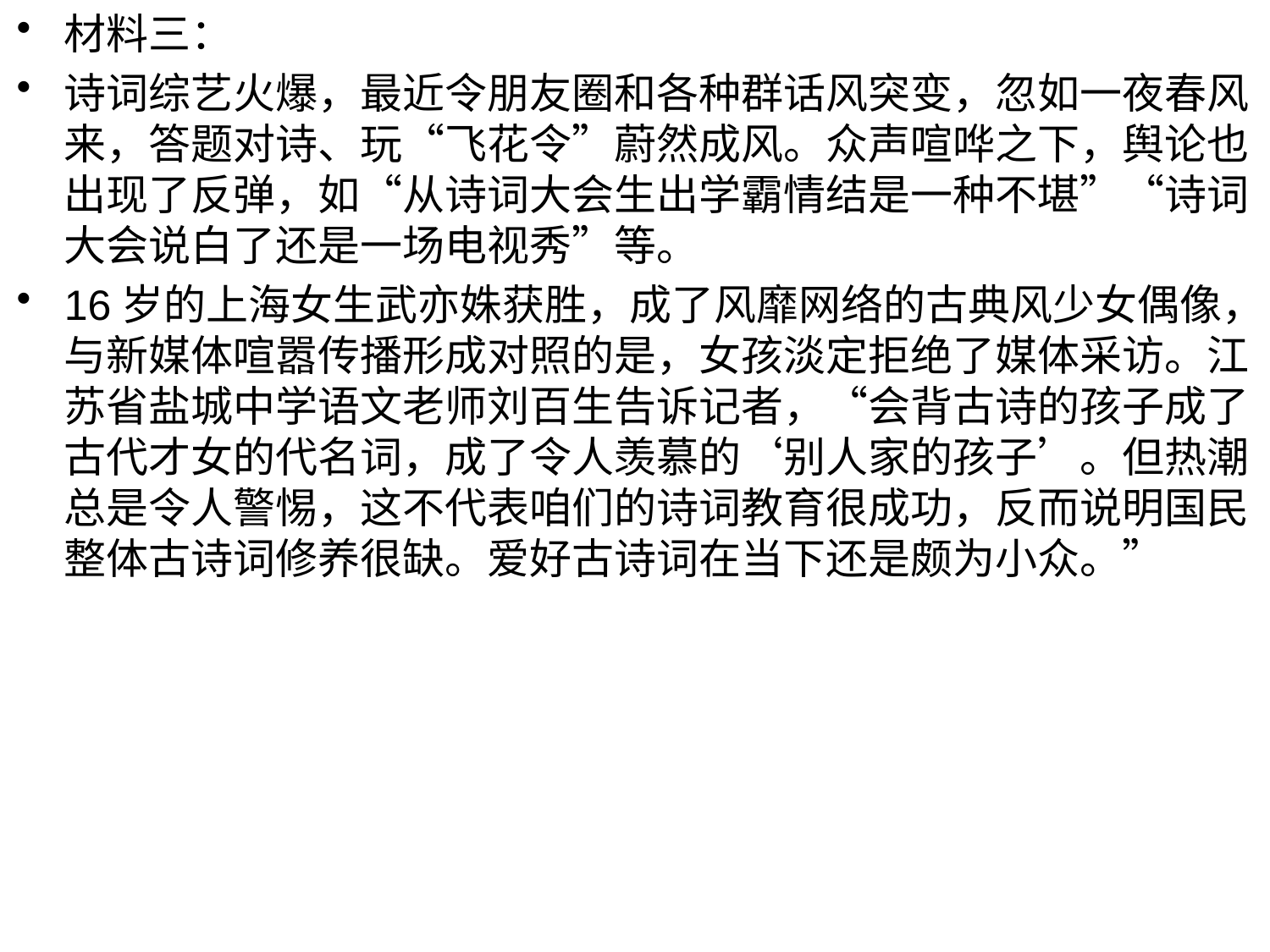

材料三：
诗词综艺火爆，最近令朋友圈和各种群话风突变，忽如一夜春风来，答题对诗、玩“飞花令”蔚然成风。众声喧哗之下，舆论也出现了反弹，如“从诗词大会生出学霸情结是一种不堪”“诗词大会说白了还是一场电视秀”等。
16岁的上海女生武亦姝获胜，成了风靡网络的古典风少女偶像，与新媒体喧嚣传播形成对照的是，女孩淡定拒绝了媒体采访。江苏省盐城中学语文老师刘百生告诉记者，“会背古诗的孩子成了古代才女的代名词，成了令人羡慕的‘别人家的孩子’。但热潮总是令人警惕，这不代表咱们的诗词教育很成功，反而说明国民整体古诗词修养很缺。爱好古诗词在当下还是颇为小众。”

#